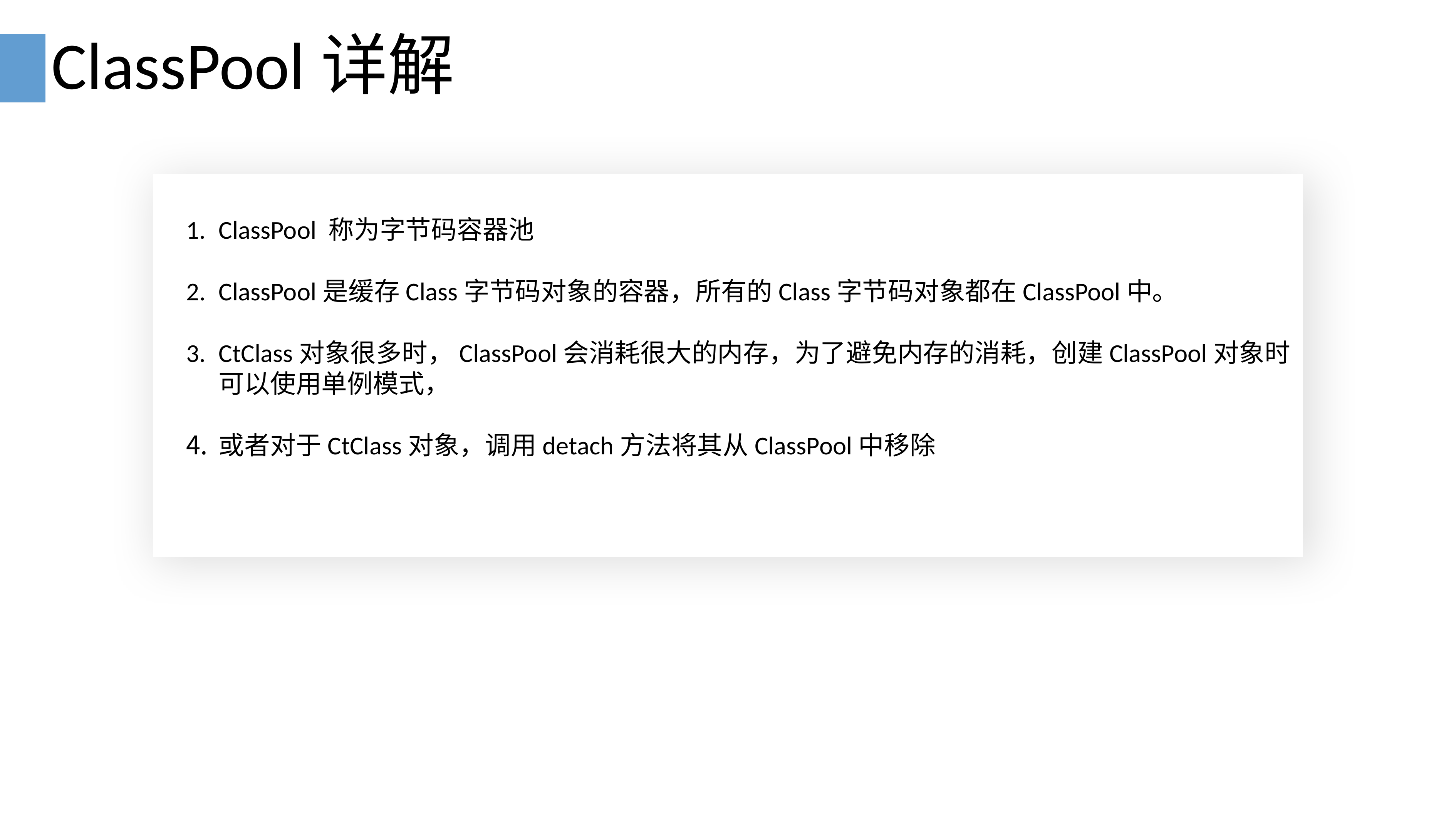

# ClassPool详解

ClassPool 称为字节码容器池

ClassPool是缓存Class字节码对象的容器，所有的Class字节码对象都在ClassPool中。

CtClass对象很多时，ClassPool会消耗很大的内存，为了避免内存的消耗，创建ClassPool对象时可以使用单例模式，

或者对于CtClass对象，调用detach方法将其从ClassPool中移除